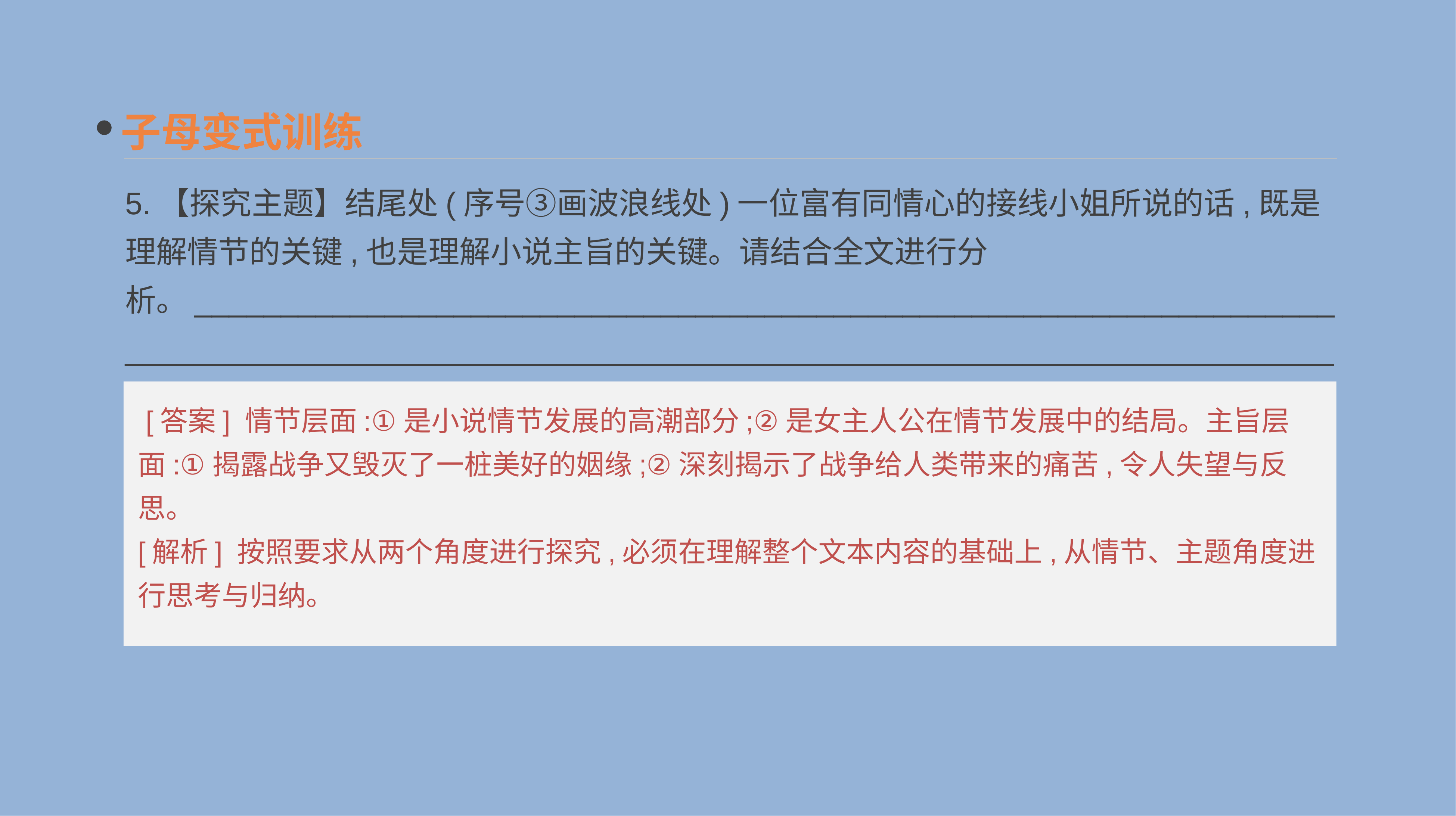

子母变式训练

5.【探究主题】结尾处(序号③画波浪线处)一位富有同情心的接线小姐所说的话,既是理解情节的关键,也是理解小说主旨的关键。请结合全文进行分析。____________________________________________________________________________________________________________________________________________________________________________

 [答案] 情节层面:①是小说情节发展的高潮部分;②是女主人公在情节发展中的结局。主旨层面:①揭露战争又毁灭了一桩美好的姻缘;②深刻揭示了战争给人类带来的痛苦,令人失望与反思。
[解析] 按照要求从两个角度进行探究,必须在理解整个文本内容的基础上,从情节、主题角度进行思考与归纳。